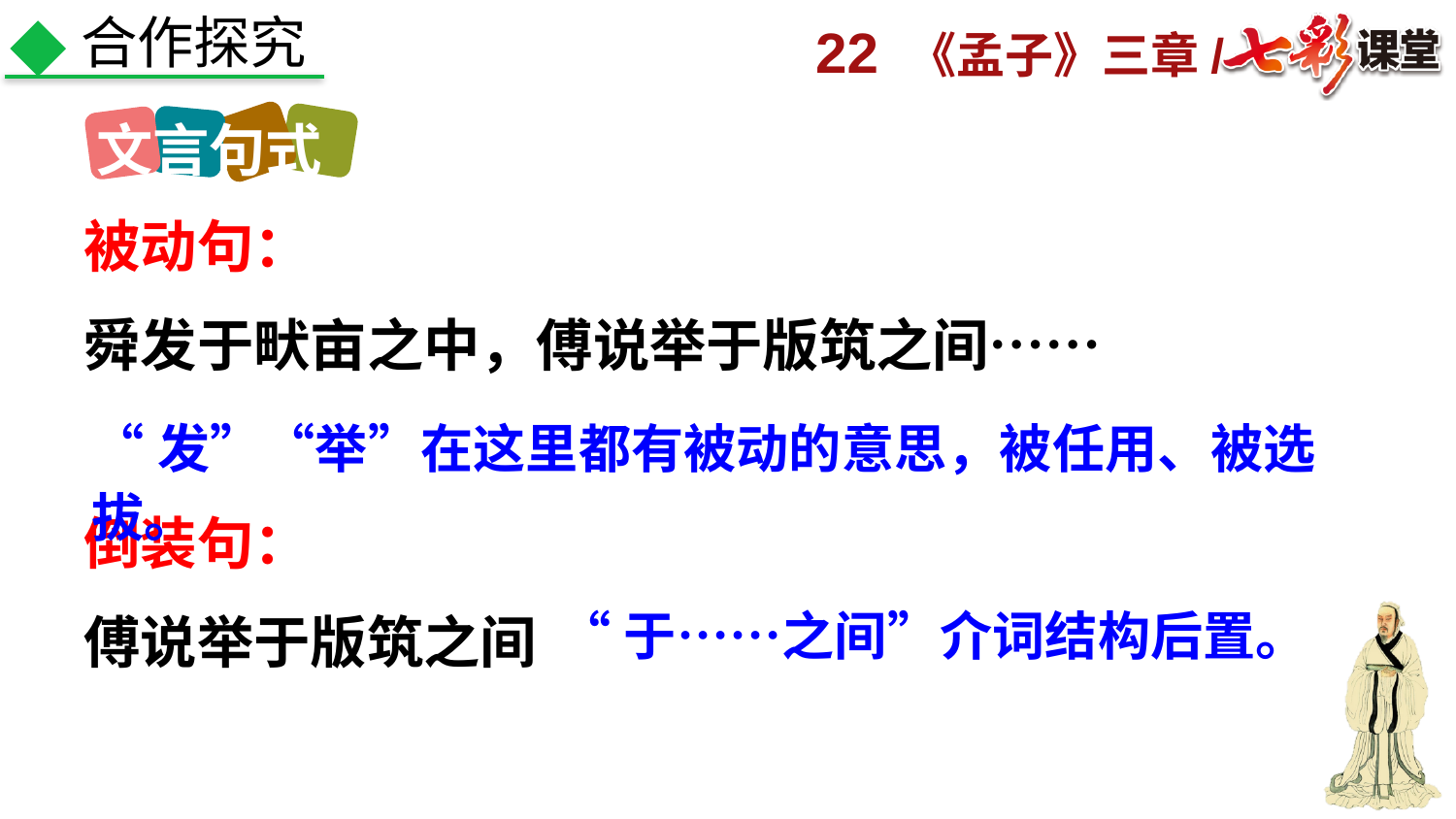

合作探究

文言句式

被动句：
舜发于畎亩之中，傅说举于版筑之间……

倒装句：
傅说举于版筑之间
“发”“举”在这里都有被动的意思，被任用、被选拔。
“于……之间”介词结构后置。